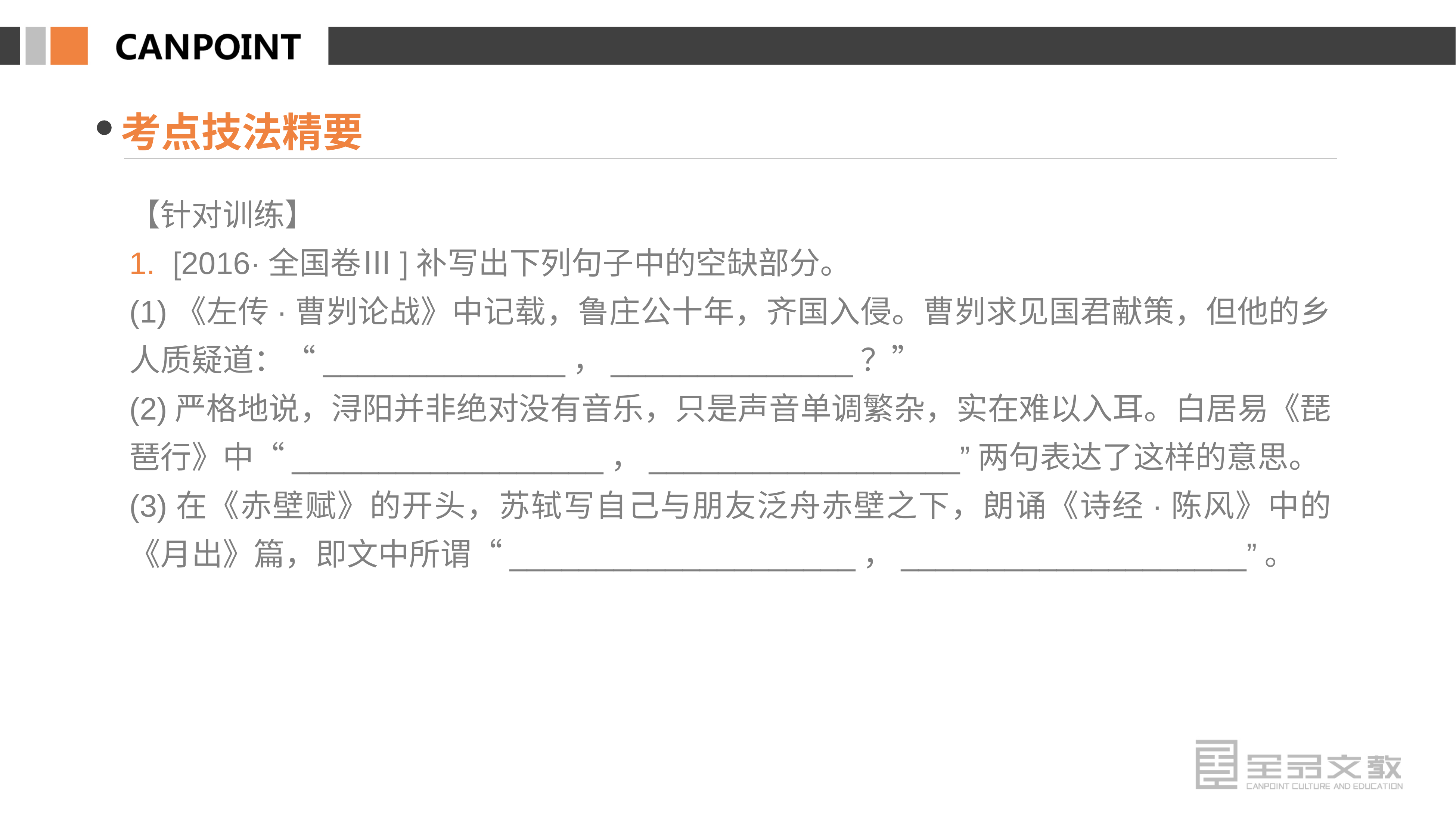

考点技法精要

【针对训练】
1.  [2016·全国卷Ⅲ]补写出下列句子中的空缺部分。
(1)《左传·曹刿论战》中记载，鲁庄公十年，齐国入侵。曹刿求见国君献策，但他的乡人质疑道：“______________，______________？”
(2)严格地说，浔阳并非绝对没有音乐，只是声音单调繁杂，实在难以入耳。白居易《琵琶行》中“__________________，__________________”两句表达了这样的意思。
(3)在《赤壁赋》的开头，苏轼写自己与朋友泛舟赤壁之下，朗诵《诗经·陈风》中的《月出》篇，即文中所谓“____________________，____________________”。